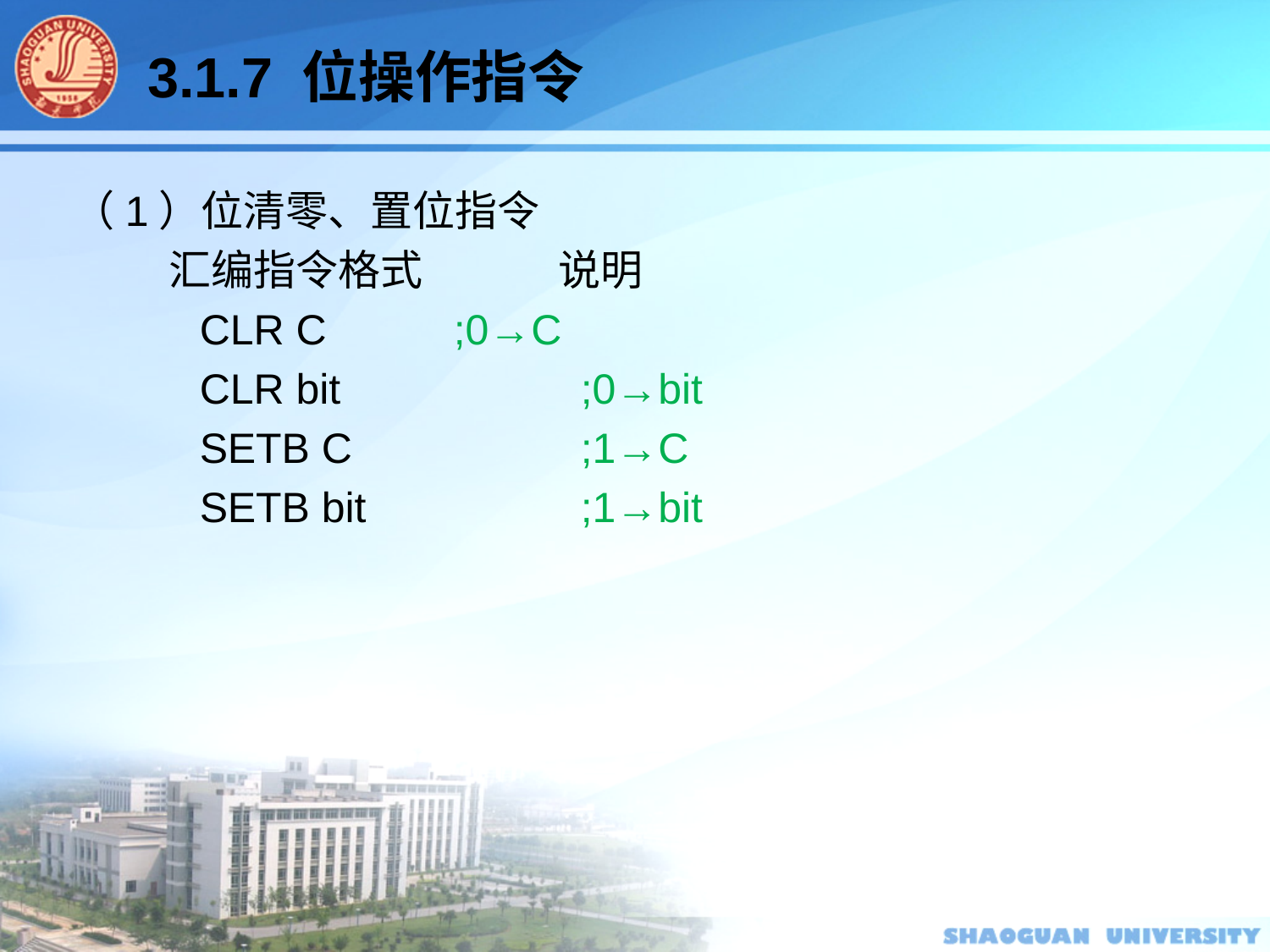

3.1.7 位操作指令
（1）位清零、置位指令
         汇编指令格式	           说明
	CLR C		;0→C
	CLR bit		;0→bit
	SETB C		;1→C
	SETB bit		;1→bit